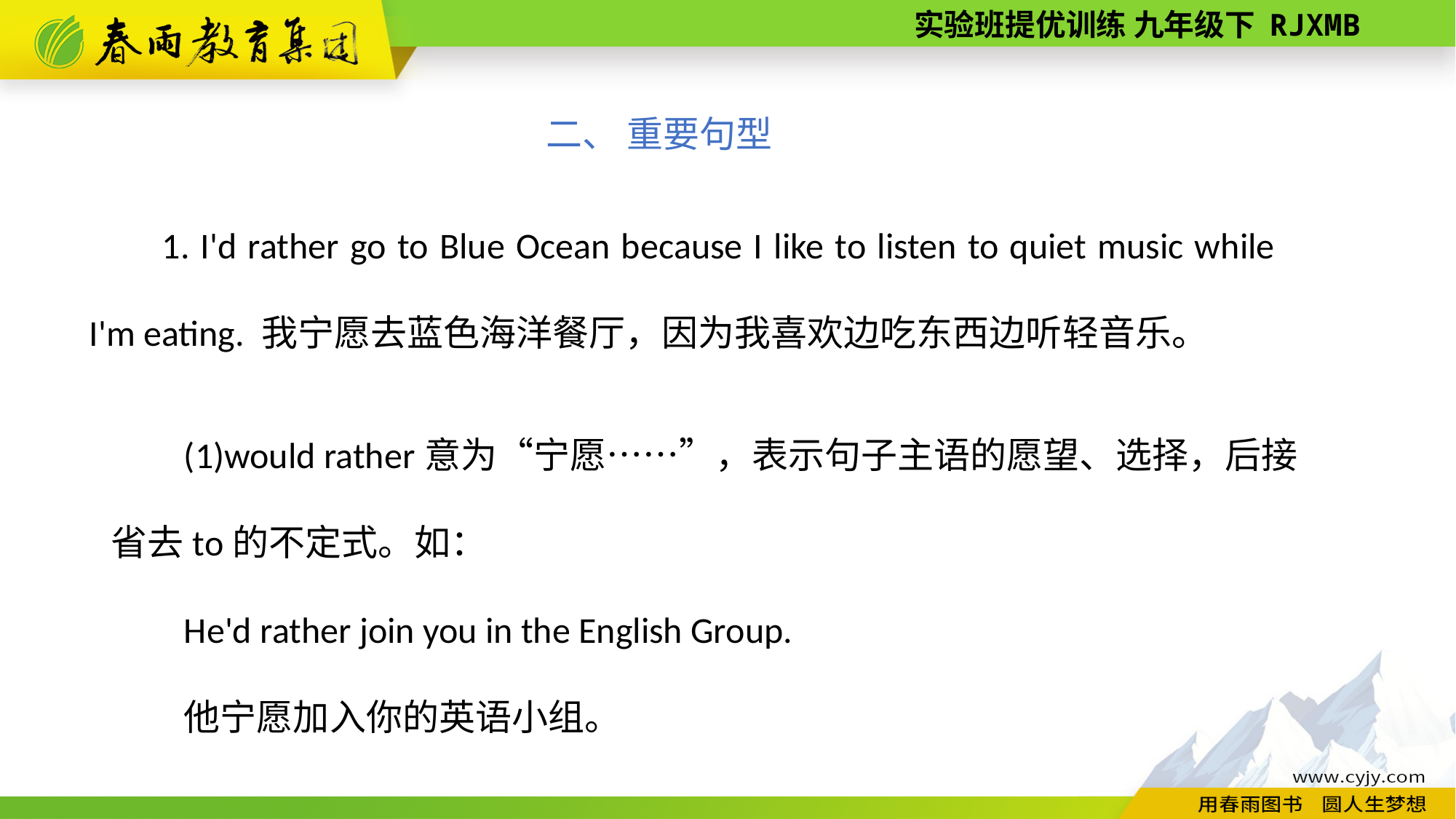

二、 重要句型
1. I'd rather go to Blue Ocean because I like to listen to quiet music while I'm eating. 我宁愿去蓝色海洋餐厅，因为我喜欢边吃东西边听轻音乐。
(1)would rather意为“宁愿……”，表示句子主语的愿望、选择，后接省去to的不定式。如：
He'd rather join you in the English Group.
他宁愿加入你的英语小组。